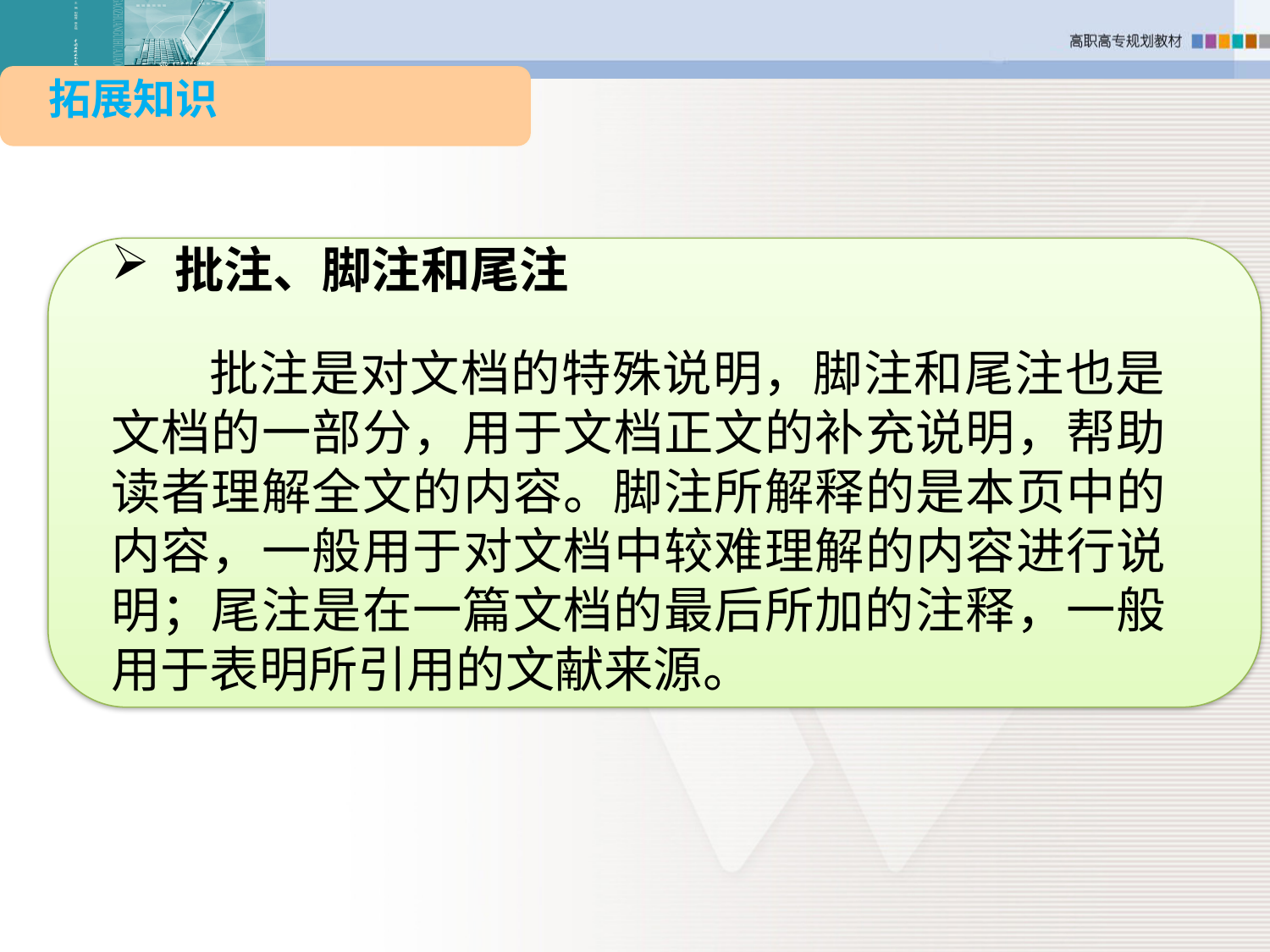

拓展知识
批注、脚注和尾注

       批注是对文档的特殊说明，脚注和尾注也是文档的一部分，用于文档正文的补充说明，帮助读者理解全文的内容。脚注所解释的是本页中的内容，一般用于对文档中较难理解的内容进行说明；尾注是在一篇文档的最后所加的注释，一般用于表明所引用的文献来源。